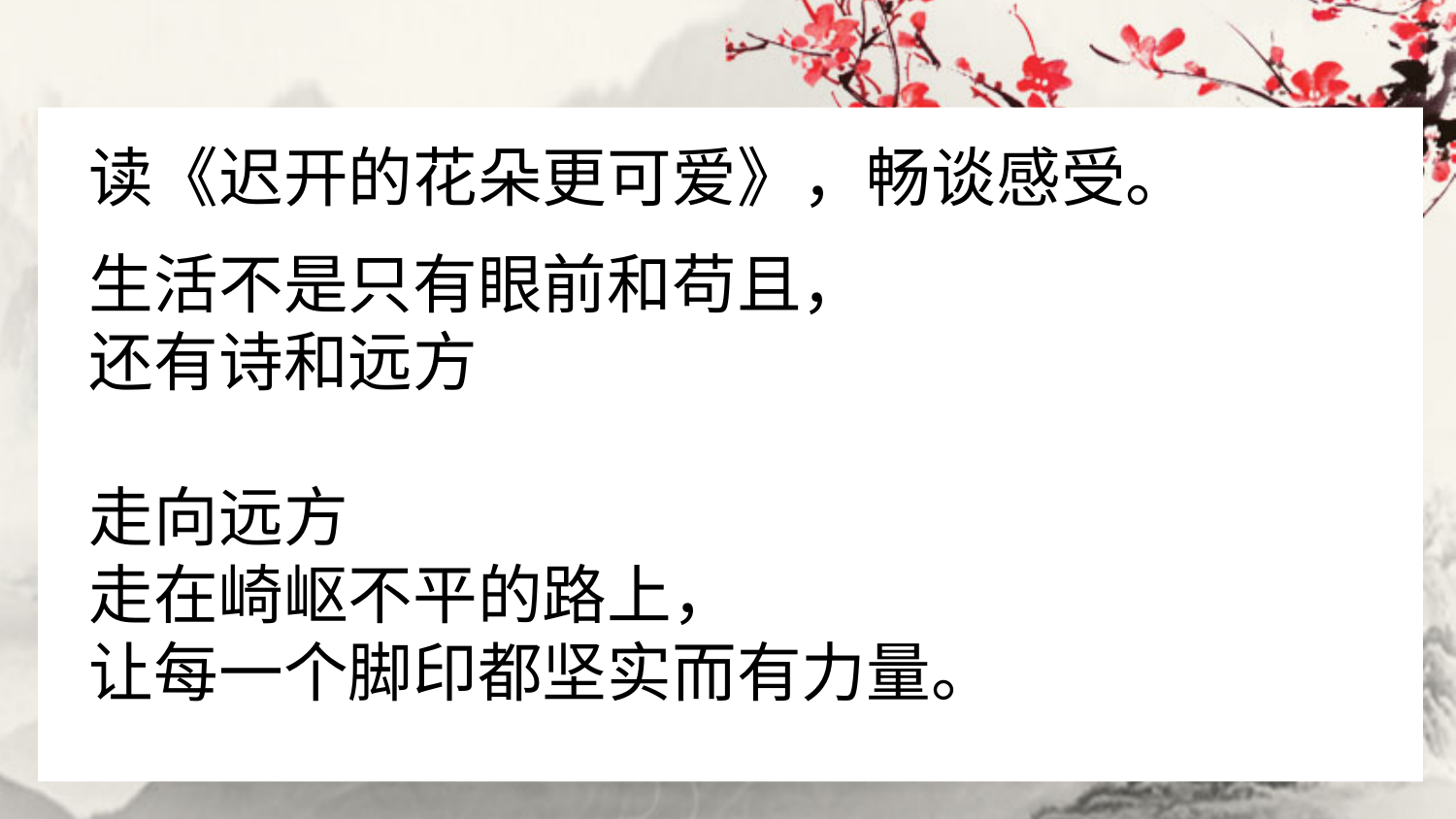

读《迟开的花朵更可爱》，畅谈感受。
生活不是只有眼前和苟且，
还有诗和远方

走向远方
走在崎岖不平的路上，
让每一个脚印都坚实而有力量。